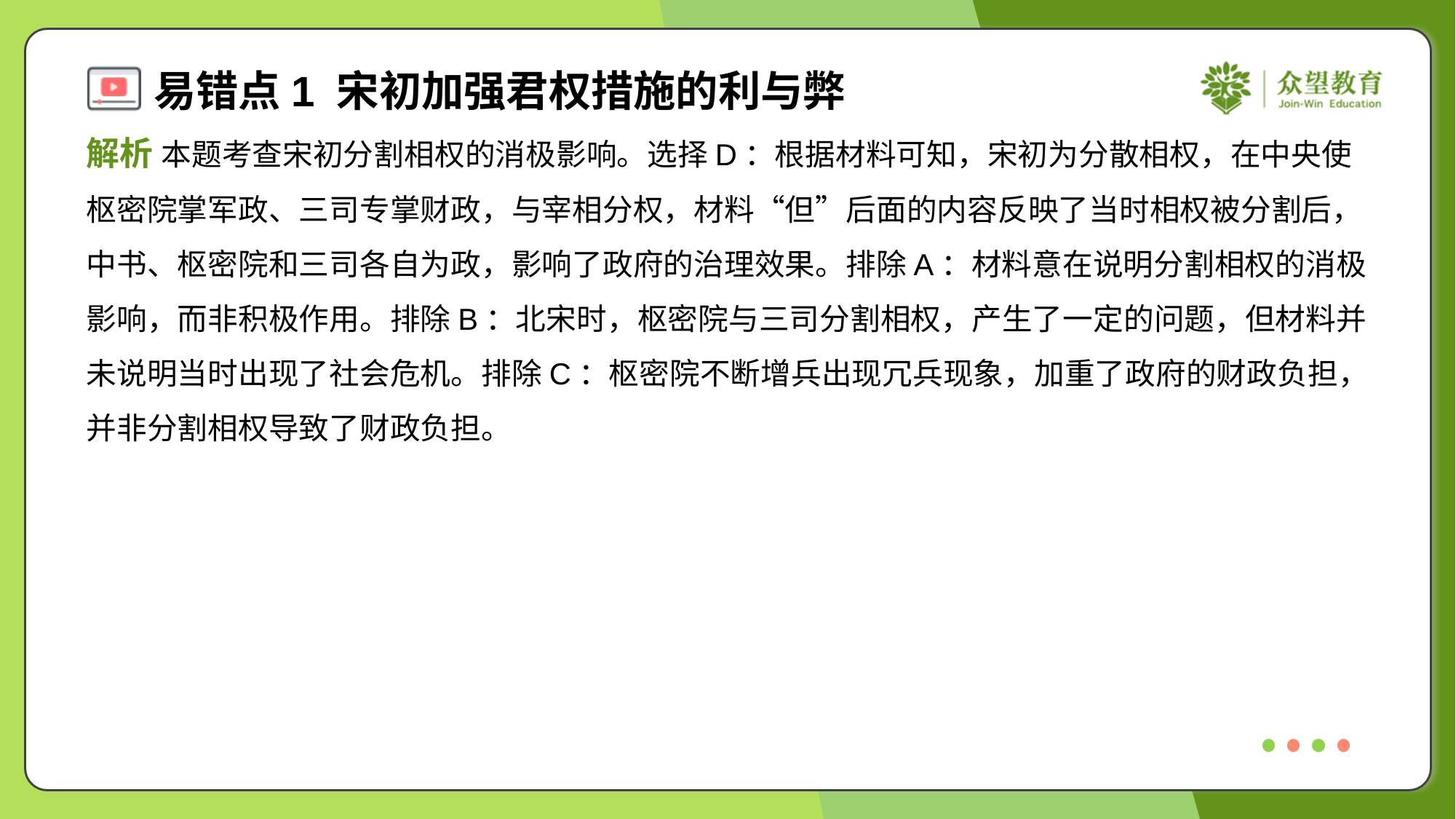

解析 本题考查宋初分割相权的消极影响。选择D：根据材料可知，宋初为分散相权，在中央使
枢密院掌军政、三司专掌财政，与宰相分权，材料“但”后面的内容反映了当时相权被分割后，
中书、枢密院和三司各自为政，影响了政府的治理效果。排除A：材料意在说明分割相权的消极
影响，而非积极作用。排除B：北宋时，枢密院与三司分割相权，产生了一定的问题，但材料并
未说明当时出现了社会危机。排除C：枢密院不断增兵出现冗兵现象，加重了政府的财政负担，
并非分割相权导致了财政负担。